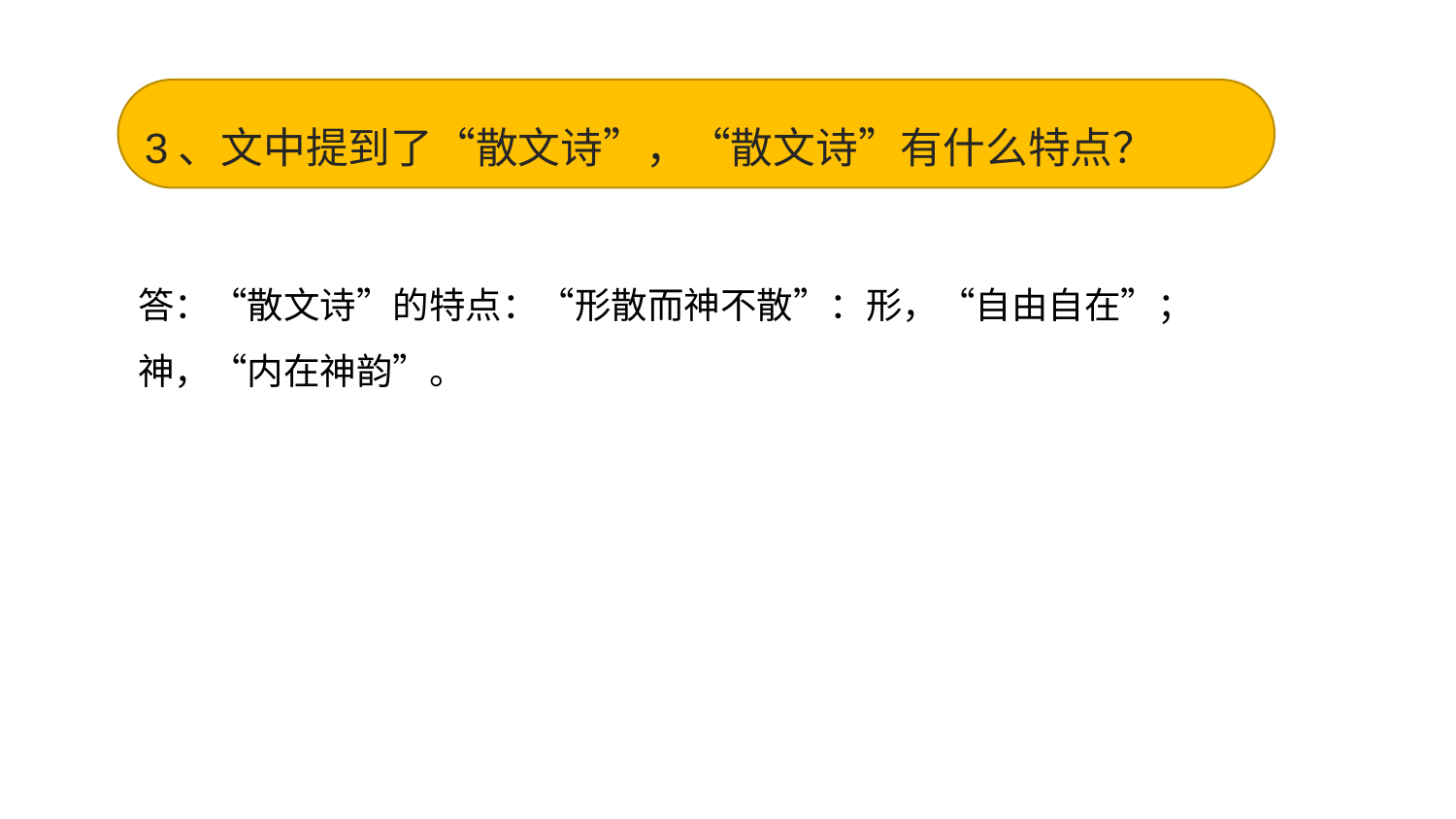

3、文中提到了“散文诗”，“散文诗”有什么特点？
答：“散文诗”的特点：“形散而神不散”：形，“自由自在”；神，“内在神韵”。